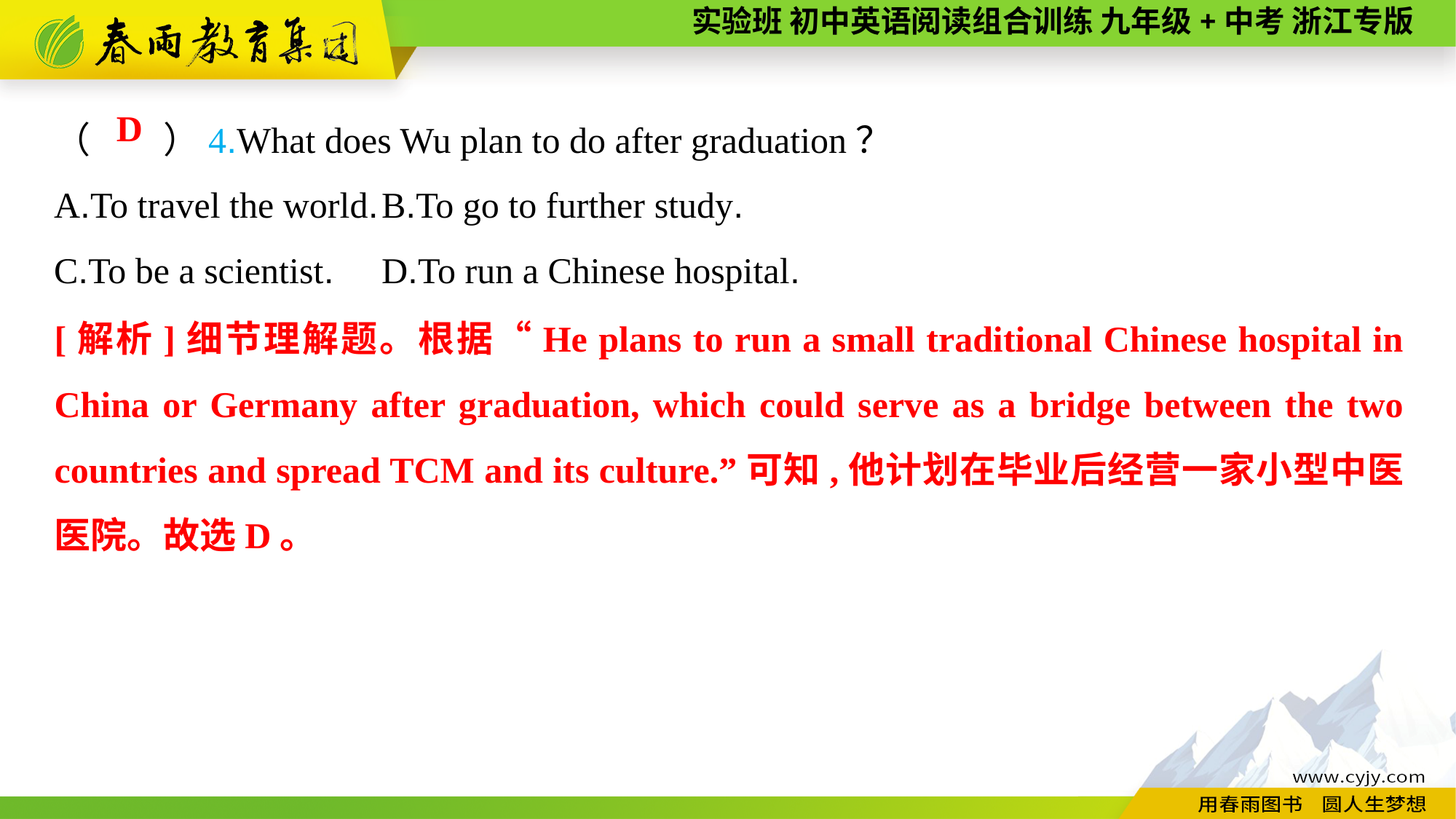

（　　）4.What does Wu plan to do after graduation？
A.To travel the world.	B.To go to further study.
C.To be a scientist.	D.To run a Chinese hospital.
D
[解析]细节理解题。根据“He plans to run a small traditional Chinese hospital in China or Germany after graduation, which could serve as a bridge between the two countries and spread TCM and its culture.”可知,他计划在毕业后经营一家小型中医医院。故选D。